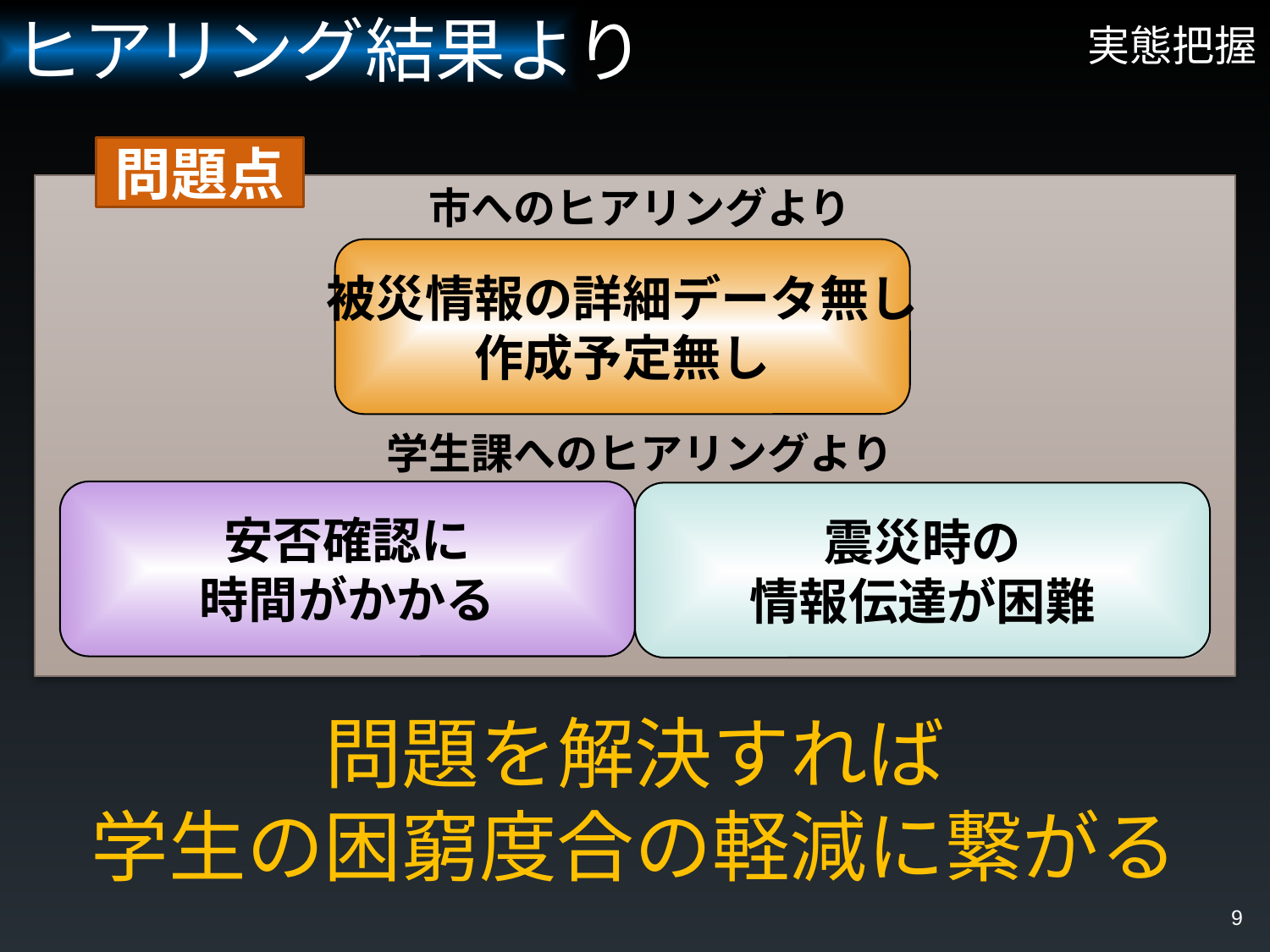

ヒアリング結果より
# 実態把握
問題点

市へのヒアリングより
問題点
被災情報の詳細データ無し
作成予定無し
学生課へのヒアリングより
安否確認に
時間がかかる
震災時の
情報伝達が困難
問題を解決すれば
学生の困窮度合の軽減に繋がる
9